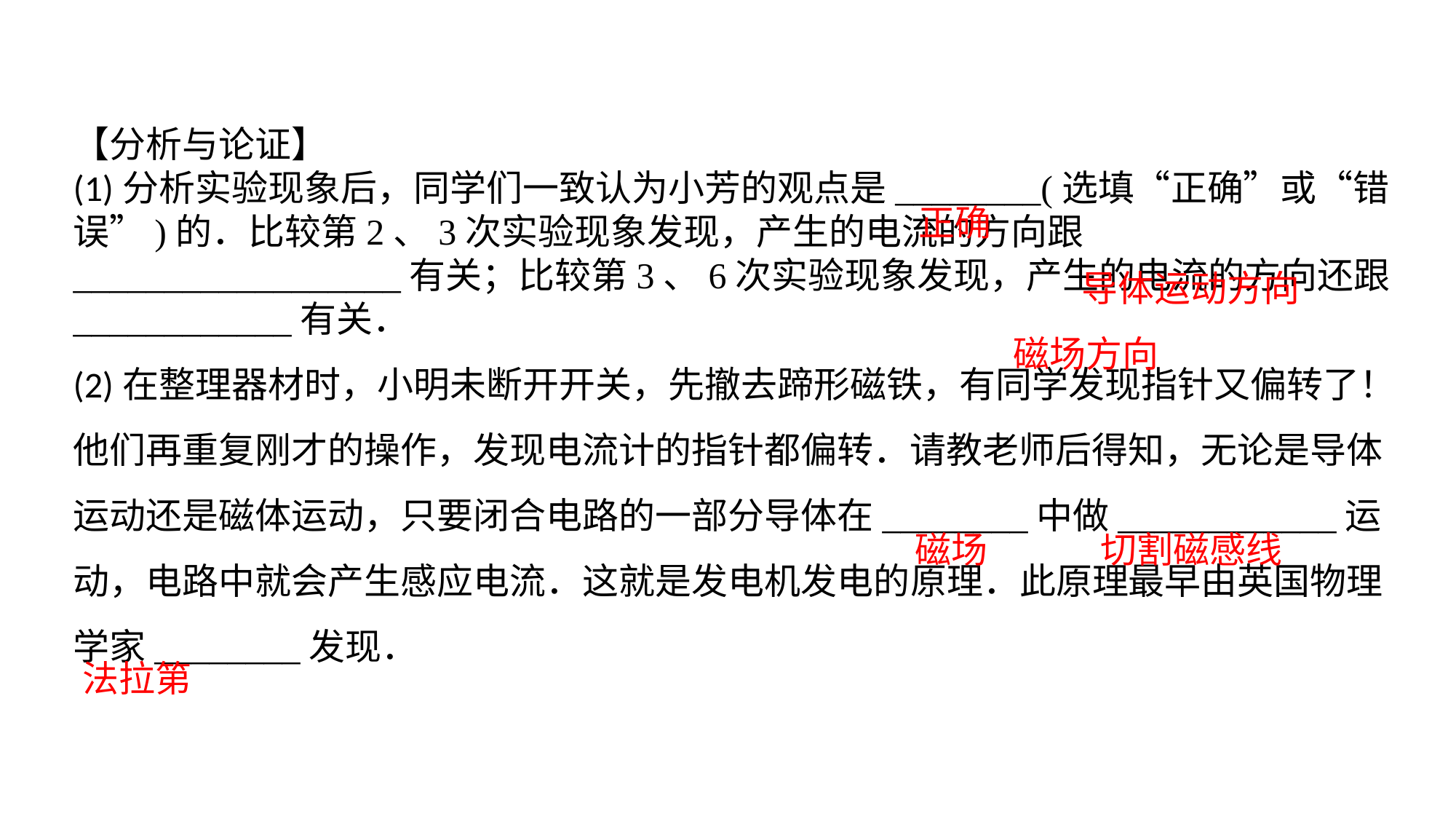

【分析与论证】(1)分析实验现象后，同学们一致认为小芳的观点是________(选填“正确”或“错误”)的．比较第2、3次实验现象发现，产生的电流的方向跟__________________有关；比较第3、6次实验现象发现，产生的电流的方向还跟____________有关．(2)在整理器材时，小明未断开开关，先撤去蹄形磁铁，有同学发现指针又偏转了！他们再重复刚才的操作，发现电流计的指针都偏转．请教老师后得知，无论是导体运动还是磁体运动，只要闭合电路的一部分导体在________中做____________运动，电路中就会产生感应电流．这就是发电机发电的原理．此原理最早由英国物理学家________发现．
正确
导体运动方向
磁场方向
磁场
切割磁感线
法拉第